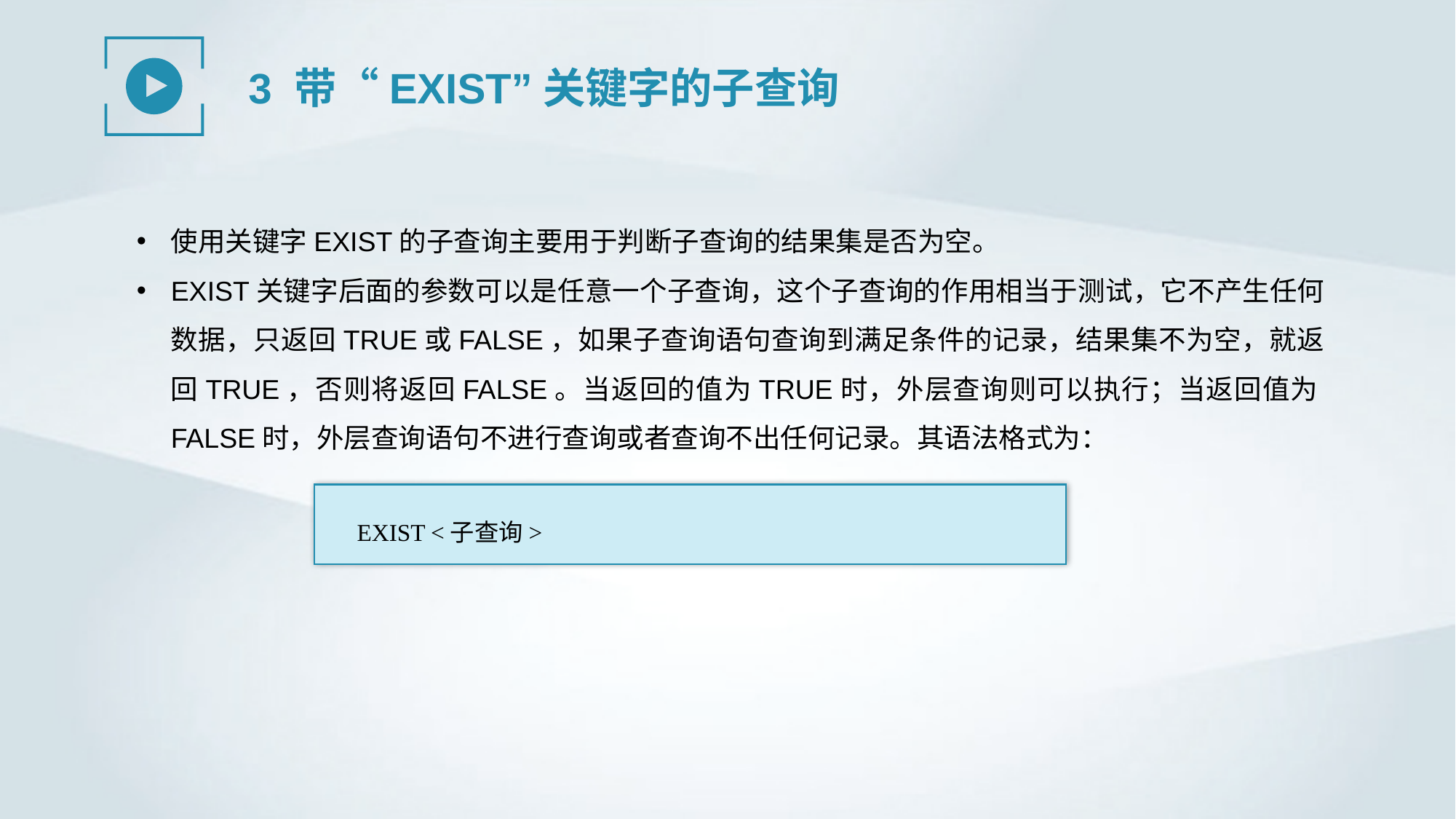

3 带“EXIST”关键字的子查询
使用关键字EXIST的子查询主要用于判断子查询的结果集是否为空。
EXIST关键字后面的参数可以是任意一个子查询，这个子查询的作用相当于测试，它不产生任何数据，只返回TRUE或FALSE，如果子查询语句查询到满足条件的记录，结果集不为空，就返回TRUE，否则将返回FALSE。当返回的值为TRUE时，外层查询则可以执行；当返回值为FALSE时，外层查询语句不进行查询或者查询不出任何记录。其语法格式为：
EXIST <子查询>